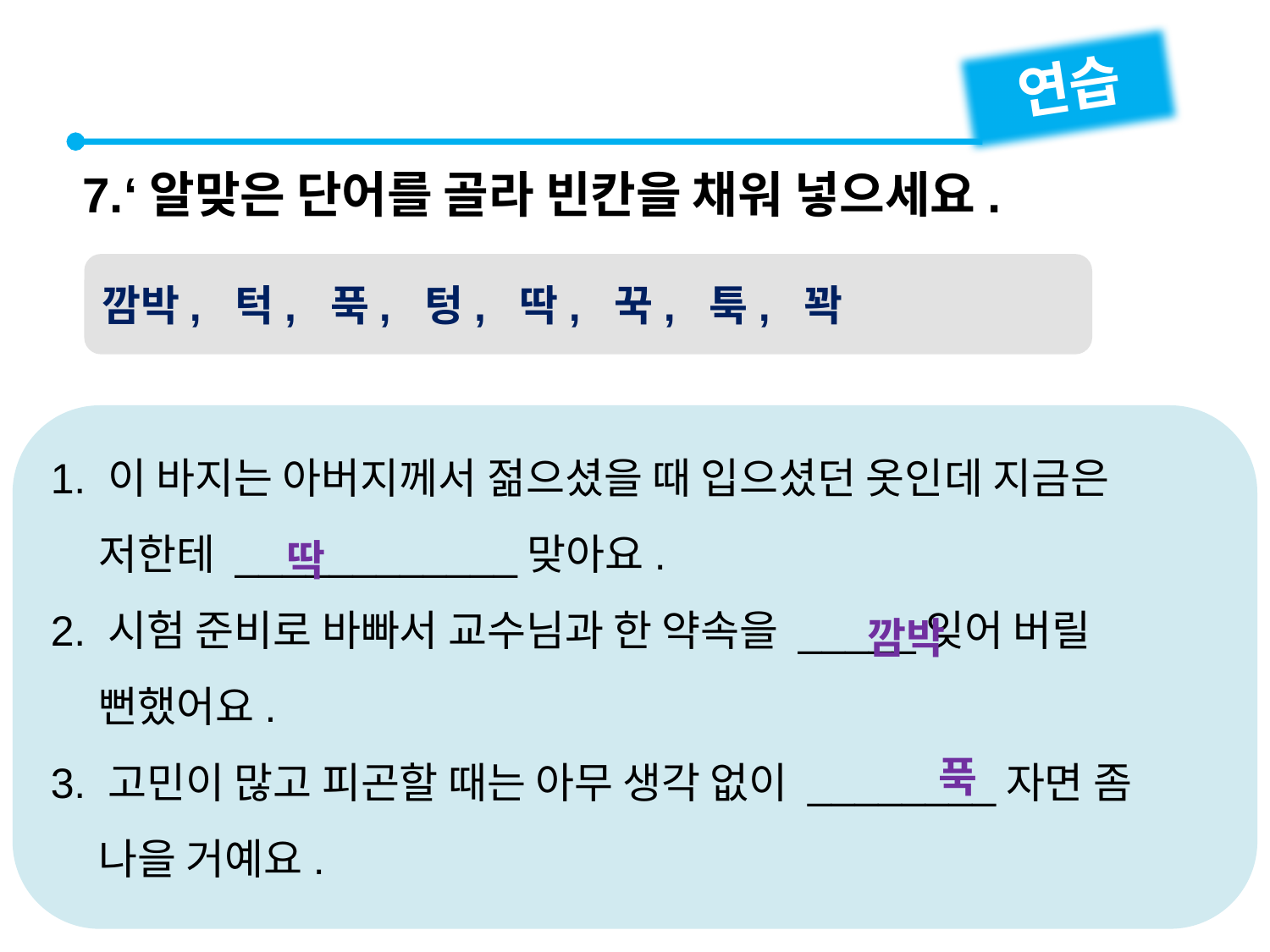

연습
7.‘알맞은 단어를 골라 빈칸을 채워 넣으세요.
깜박,  턱,  푹,  텅,  딱,  꾹,  툭,  꽉

1. 이 바지는 아버지께서 젊으셨을 때 입으셨던 옷인데 지금은
    저한테 ____________맞아요.
2. 시험 준비로 바빠서 교수님과 한 약속을 _____잊어 버릴
    뻔했어요.
3. 고민이 많고 피곤할 때는 아무 생각 없이 ________자면 좀
    나을 거예요.

딱
깜박
푹